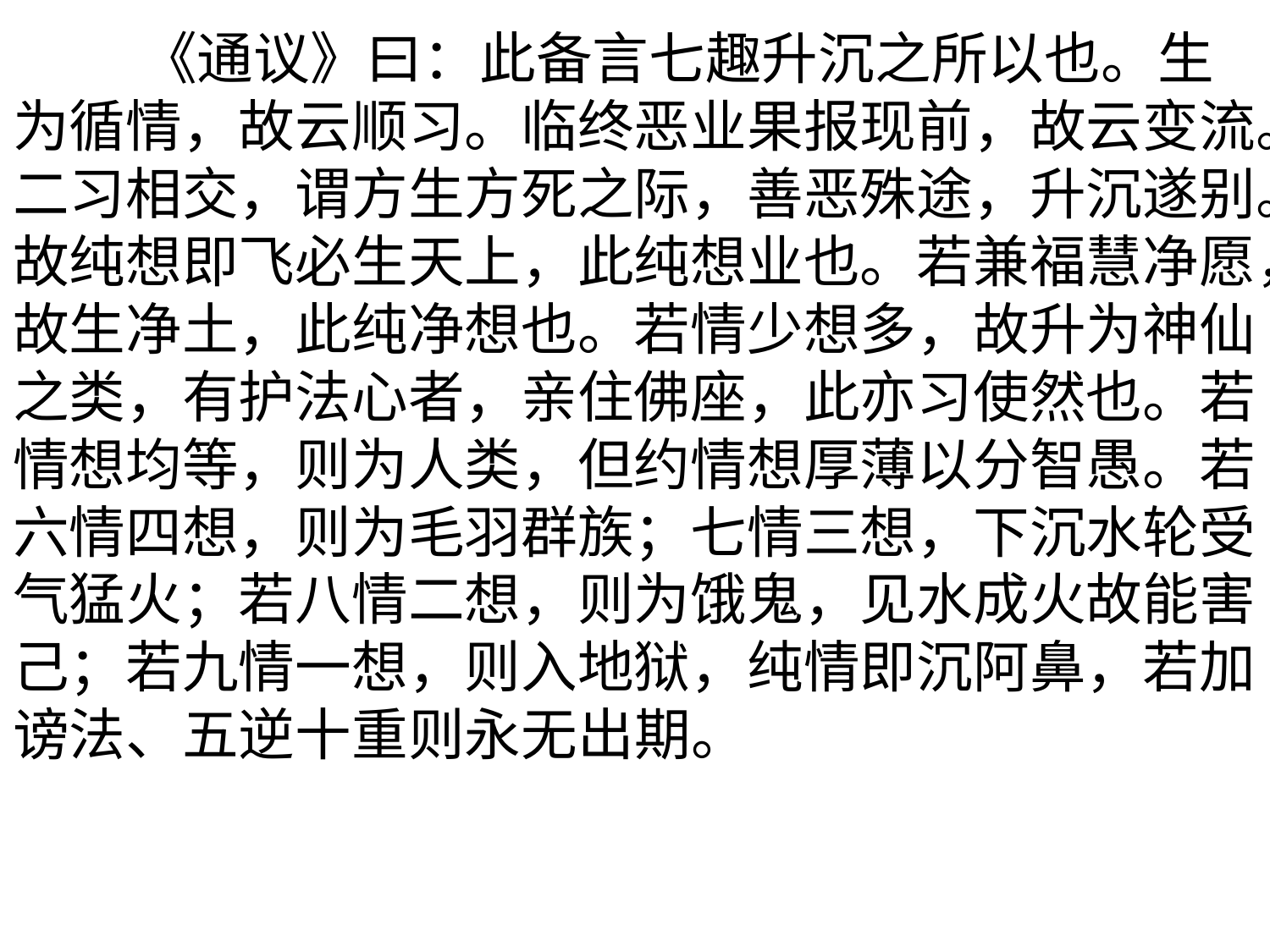

《通议》曰：此备言七趣升沉之所以也。生为循情，故云顺习。临终恶业果报现前，故云变流。二习相交，谓方生方死之际，善恶殊途，升沉遂别。故纯想即飞必生天上，此纯想业也。若兼福慧净愿，故生净土，此纯净想也。若情少想多，故升为神仙之类，有护法心者，亲住佛座，此亦习使然也。若情想均等，则为人类，但约情想厚薄以分智愚。若六情四想，则为毛羽群族；七情三想，下沉水轮受气猛火；若八情二想，则为饿鬼，见水成火故能害己；若九情一想，则入地狱，纯情即沉阿鼻，若加谤法、五逆十重则永无出期。